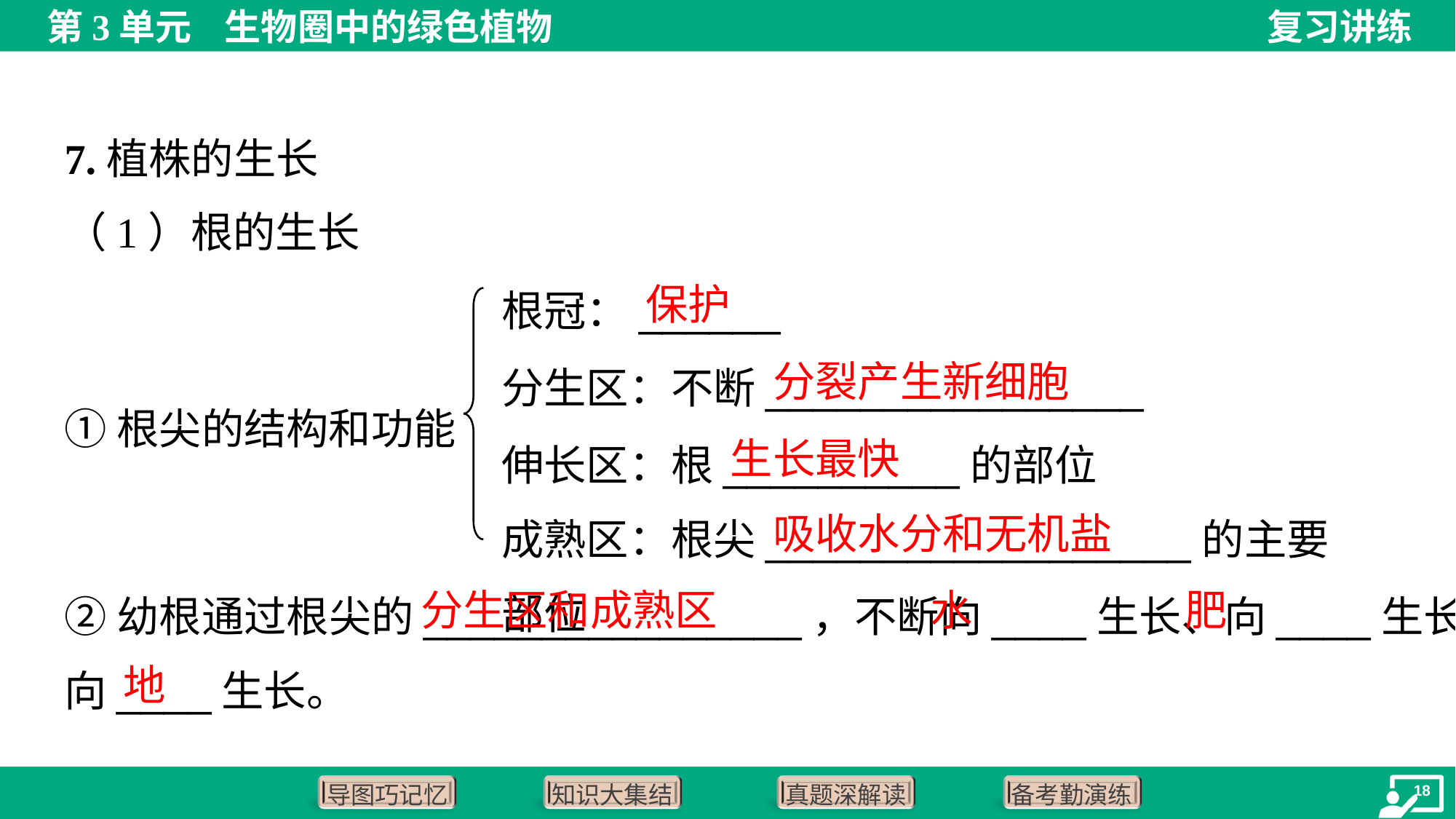

7.植株的生长
（1）根的生长
保护
根冠：______
分生区：不断________________
伸长区：根__________的部位
成熟区：根尖__________________的主要部位

分裂产生新细胞
①根尖的结构和功能

生长最快
吸收水分和无机盐
分生区和成熟区
水
肥
②幼根通过根尖的________________，不断向____生长、向____生长、
向____生长。
地